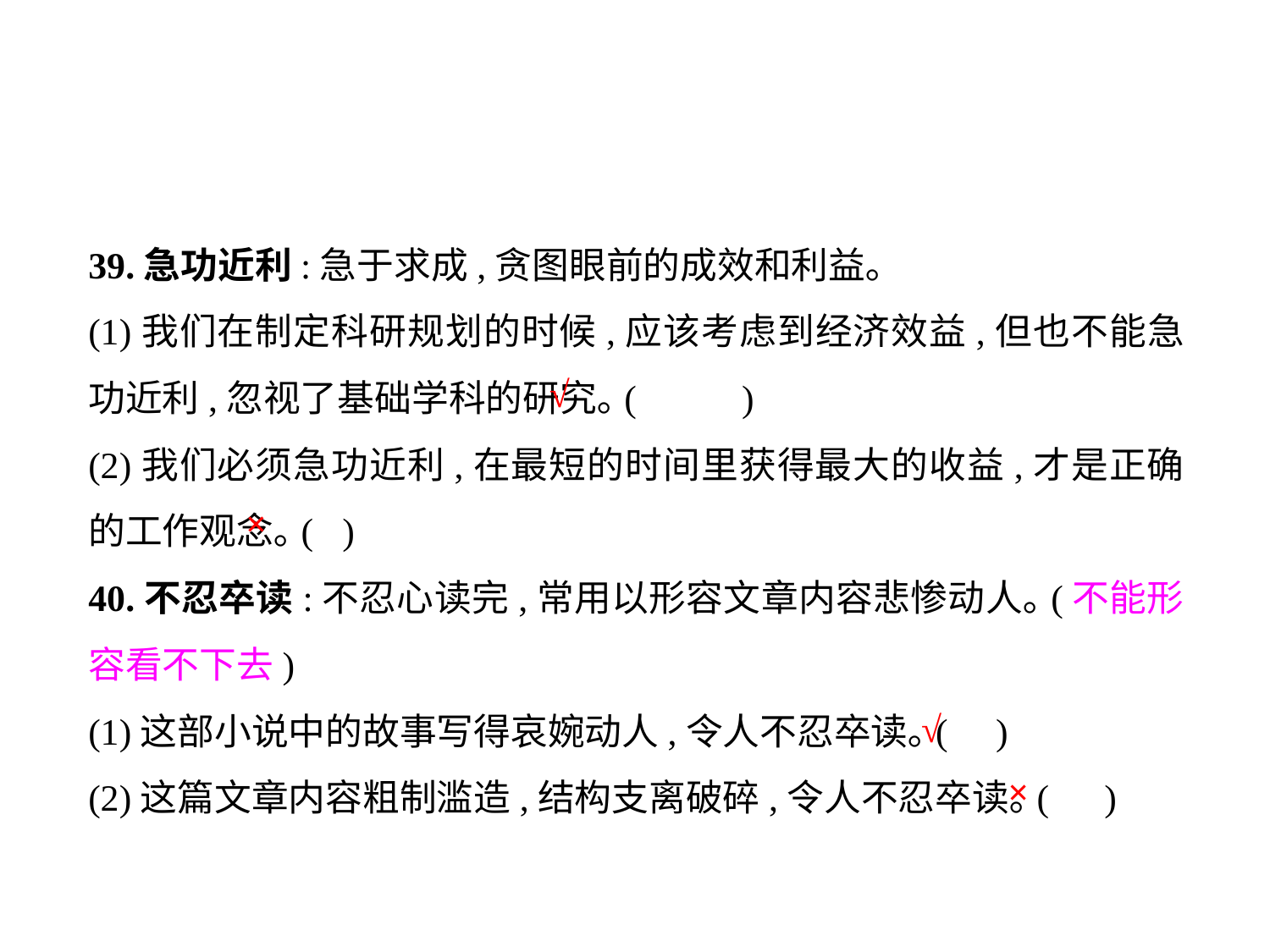

39.急功近利:急于求成,贪图眼前的成效和利益｡
(1)我们在制定科研规划的时候,应该考虑到经济效益,但也不能急功近利,忽视了基础学科的研究｡(	  )
(2)我们必须急功近利,在最短的时间里获得最大的收益,才是正确的工作观念｡(	)
40.不忍卒读:不忍心读完,常用以形容文章内容悲惨动人｡(不能形容看不下去)
(1)这部小说中的故事写得哀婉动人,令人不忍卒读｡(	  )
(2)这篇文章内容粗制滥造,结构支离破碎,令人不忍卒读｡(	)
√
×
√
×